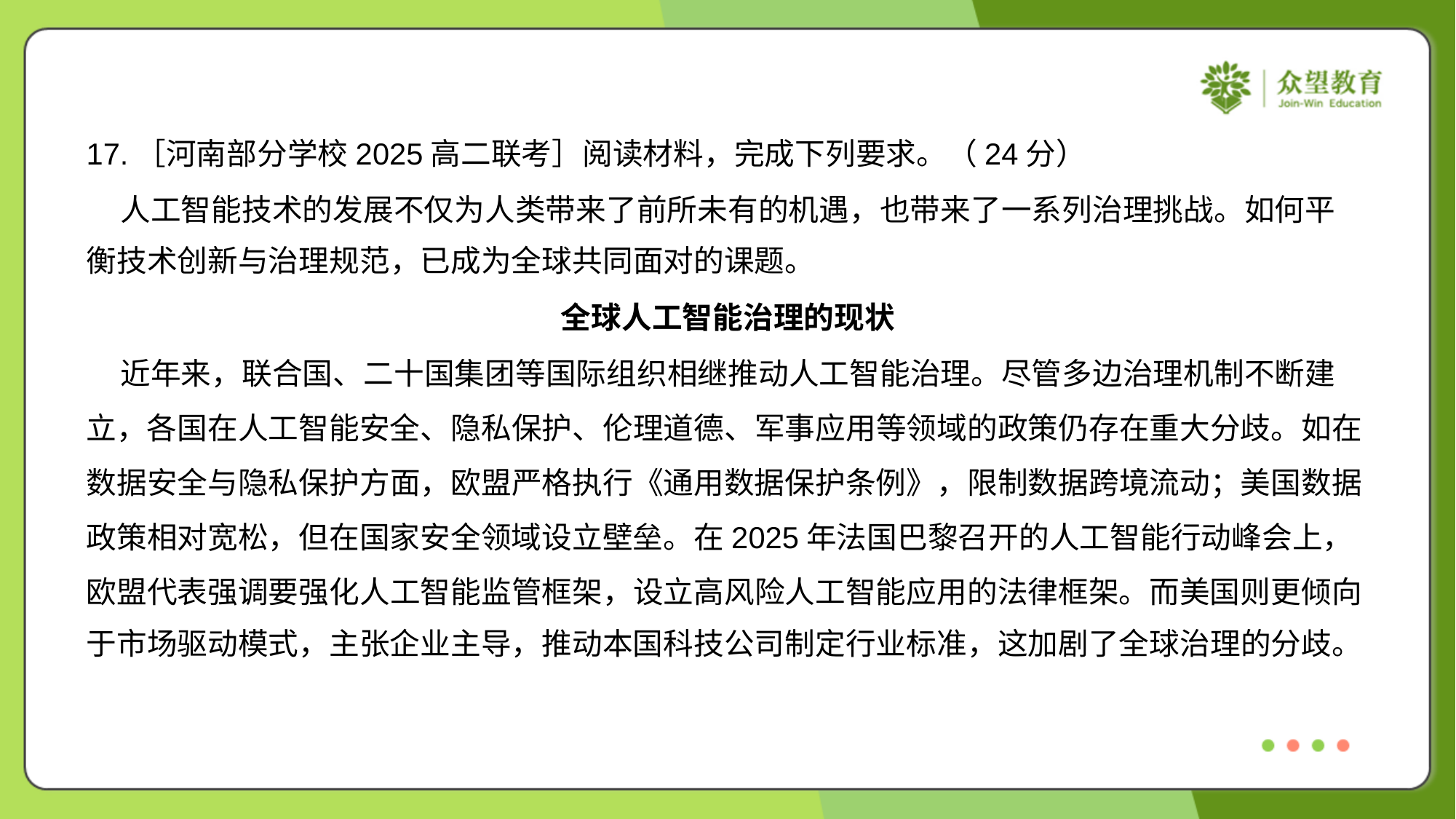

17.［河南部分学校2025高二联考］阅读材料，完成下列要求。（24分）
    人工智能技术的发展不仅为人类带来了前所未有的机遇，也带来了一系列治理挑战。如何平
衡技术创新与治理规范，已成为全球共同面对的课题。
全球人工智能治理的现状
    近年来，联合国、二十国集团等国际组织相继推动人工智能治理。尽管多边治理机制不断建
立，各国在人工智能安全、隐私保护、伦理道德、军事应用等领域的政策仍存在重大分歧。如在
数据安全与隐私保护方面，欧盟严格执行《通用数据保护条例》，限制数据跨境流动；美国数据
政策相对宽松，但在国家安全领域设立壁垒。在2025年法国巴黎召开的人工智能行动峰会上，
欧盟代表强调要强化人工智能监管框架，设立高风险人工智能应用的法律框架。而美国则更倾向
于市场驱动模式，主张企业主导，推动本国科技公司制定行业标准，这加剧了全球治理的分歧。